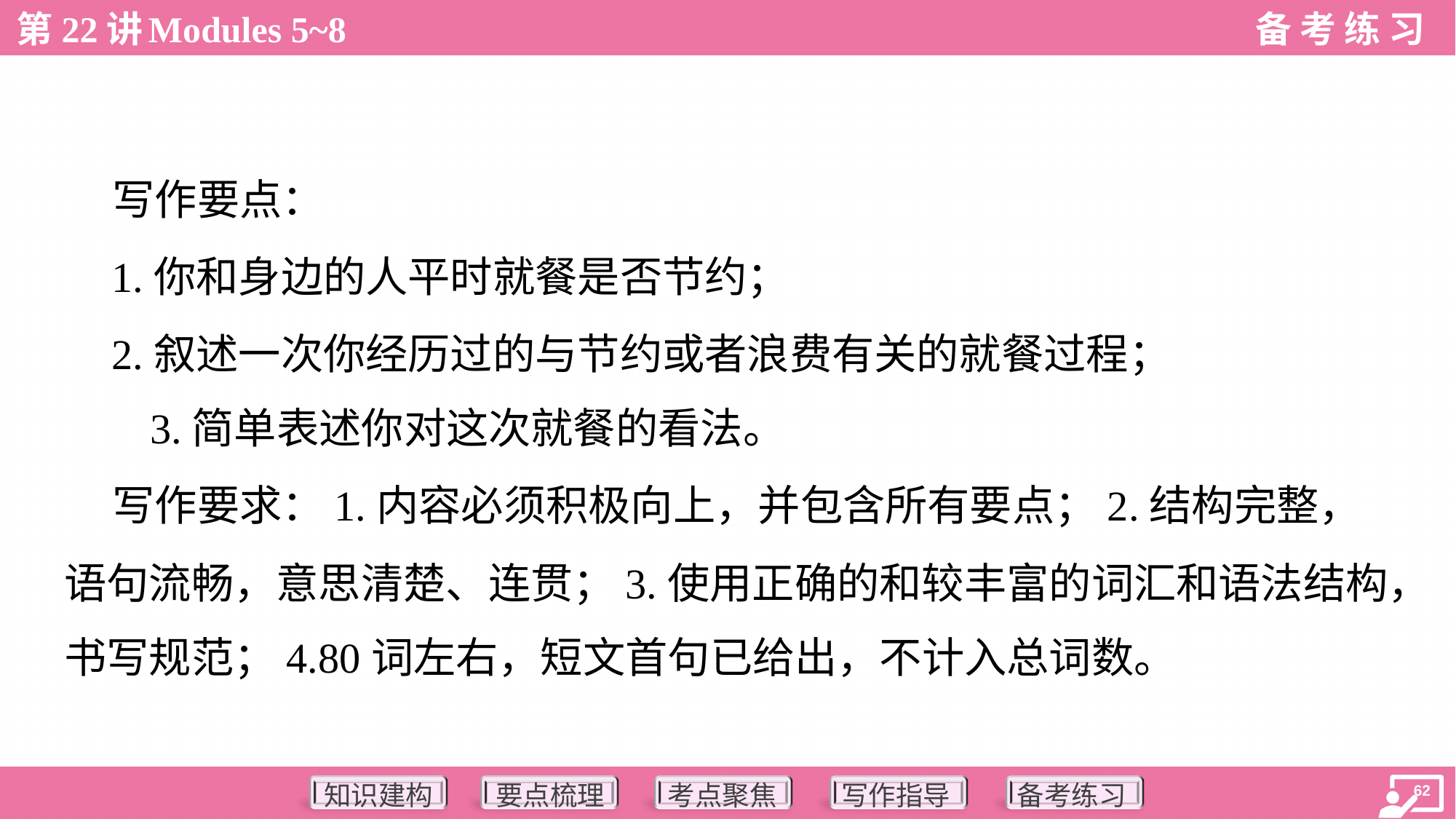

写作要点：
    1.你和身边的人平时就餐是否节约；
    2.叙述一次你经历过的与节约或者浪费有关的就餐过程；
3.简单表述你对这次就餐的看法。
    写作要求：1.内容必须积极向上，并包含所有要点；2.结构完整，
语句流畅，意思清楚、连贯；3.使用正确的和较丰富的词汇和语法结构，
书写规范；4.80词左右，短文首句已给出，不计入总词数。